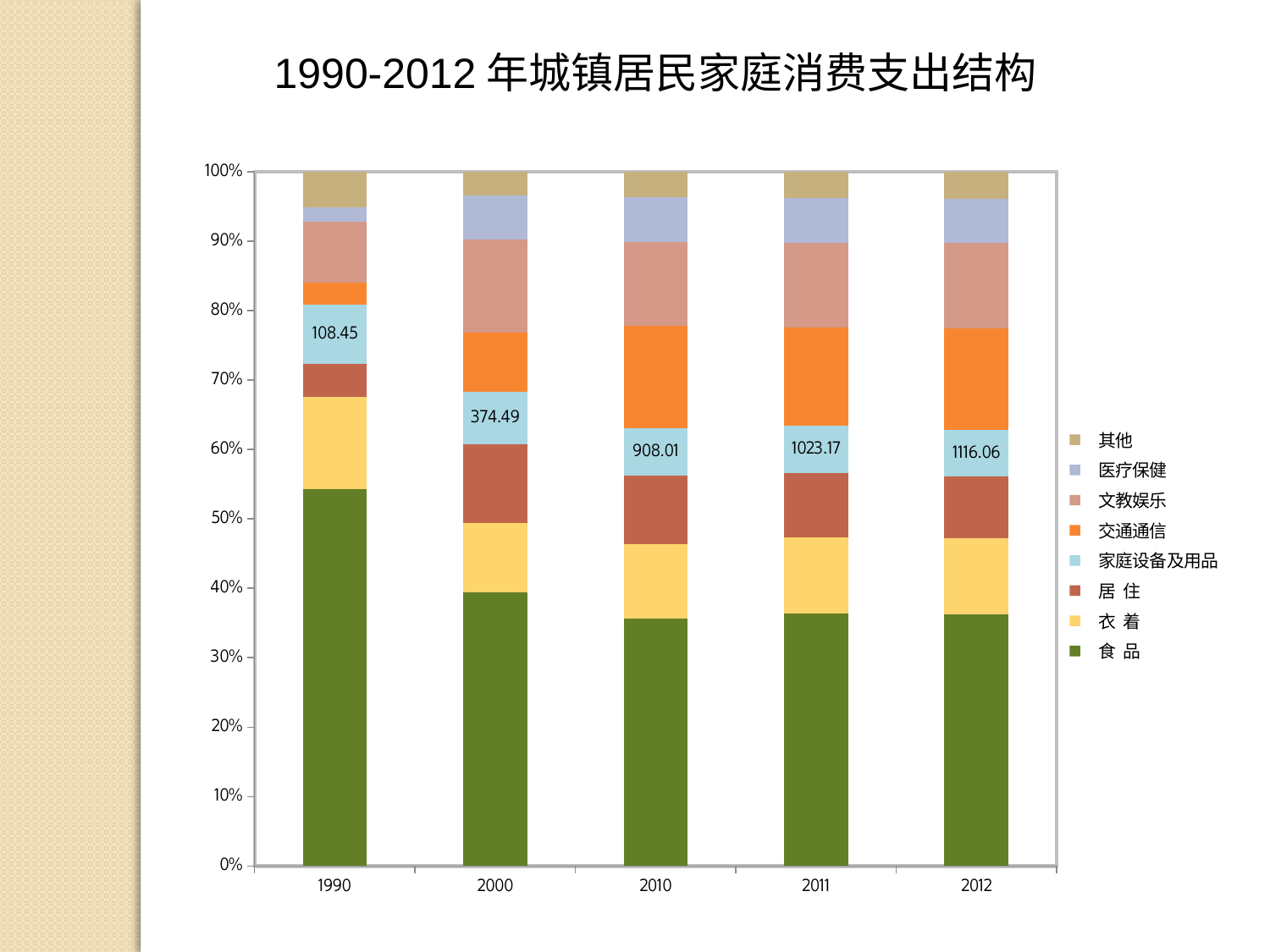

1990-2012年城镇居民家庭消费支出结构

### Chart

| Category |   食  品 |   衣  着 |   居  住 |   家庭设备及用品 |   交通通信 |   文教娱乐 |   医疗保健 |   其他 |
|---|---|---|---|---|---|---|---|---|
| 1990 | 693.7700000000002 | 170.9 | 60.86 | 108.45 | 40.51 | 112.26 | 25.67 | 66.57 |
| 2000 | 1971.32 | 500.46 | 565.2900000000002 | 374.4899999999999 | 426.95 | 669.58 | 318.07 | 171.83 |
| 2010 | 4804.71 | 1444.34 | 1332.1399999999999 | 908.01 | 1983.7 | 1627.6399999999999 | 871.7700000000002 | 499.1500000000001 |
| 2011 | 5506.33 | 1674.7 | 1405.01 | 1023.1700000000002 | 2149.69 | 1851.74 | 968.98 | 581.26 |
| 2012 | 6040.85 | 1823.3899999999999 | 1484.26 | 1116.06 | 2455.47 | 2033.5 | 1063.6799999999998 | 657.1 |